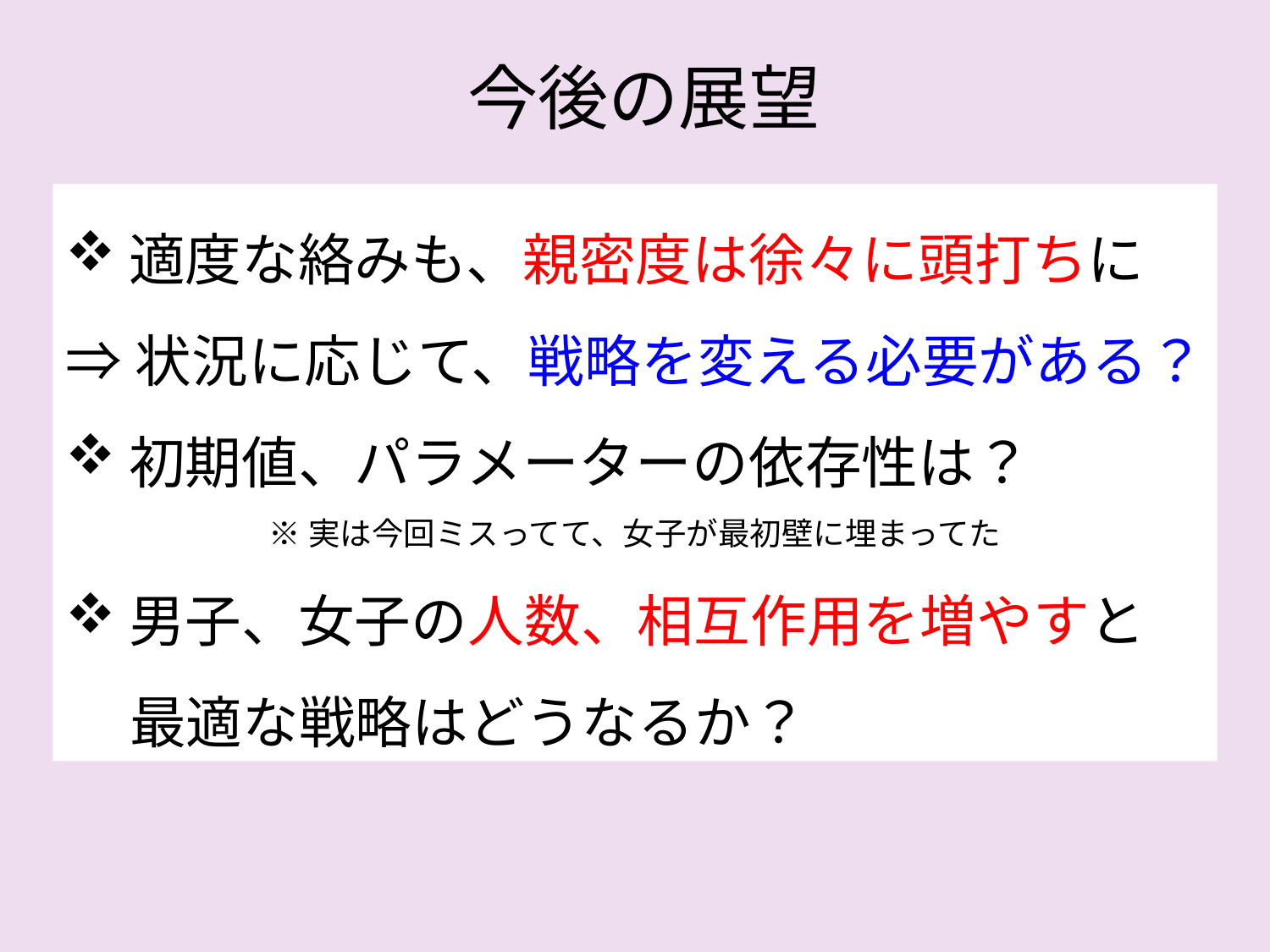

今後の展望
適度な絡みも、親密度は徐々に頭打ちに
⇒状況に応じて、戦略を変える必要がある？
初期値、パラメーターの依存性は？
※実は今回ミスってて、女子が最初壁に埋まってた
男子、女子の人数、相互作用を増やすと
    最適な戦略はどうなるか？